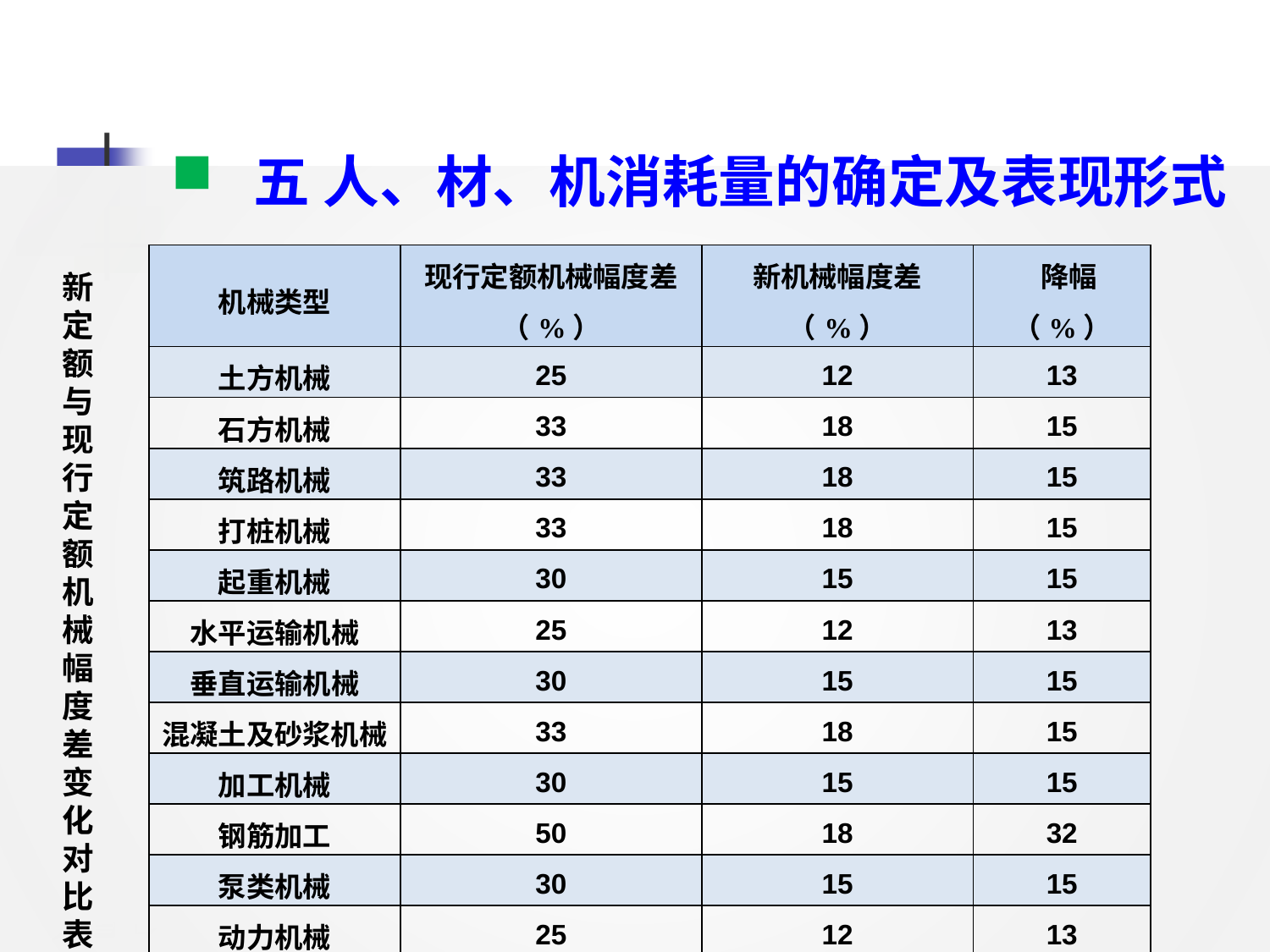

五 人、材、机消耗量的确定及表现形式
| 机械类型 | 现行定额机械幅度差（%） | 新机械幅度差 （%） | 降幅 （%） |
| --- | --- | --- | --- |
| 土方机械 | 25 | 12 | 13 |
| 石方机械 | 33 | 18 | 15 |
| 筑路机械 | 33 | 18 | 15 |
| 打桩机械 | 33 | 18 | 15 |
| 起重机械 | 30 | 15 | 15 |
| 水平运输机械 | 25 | 12 | 13 |
| 垂直运输机械 | 30 | 15 | 15 |
| 混凝土及砂浆机械 | 33 | 18 | 15 |
| 加工机械 | 30 | 15 | 15 |
| 钢筋加工 | 50 | 18 | 32 |
| 泵类机械 | 30 | 15 | 15 |
| 动力机械 | 25 | 12 | 13 |
| 地下机械 | 33 | 18 | 15 |
| 平均降幅 |  |  | 15.8 |
新定额与现行定额机械幅度差变化对比表